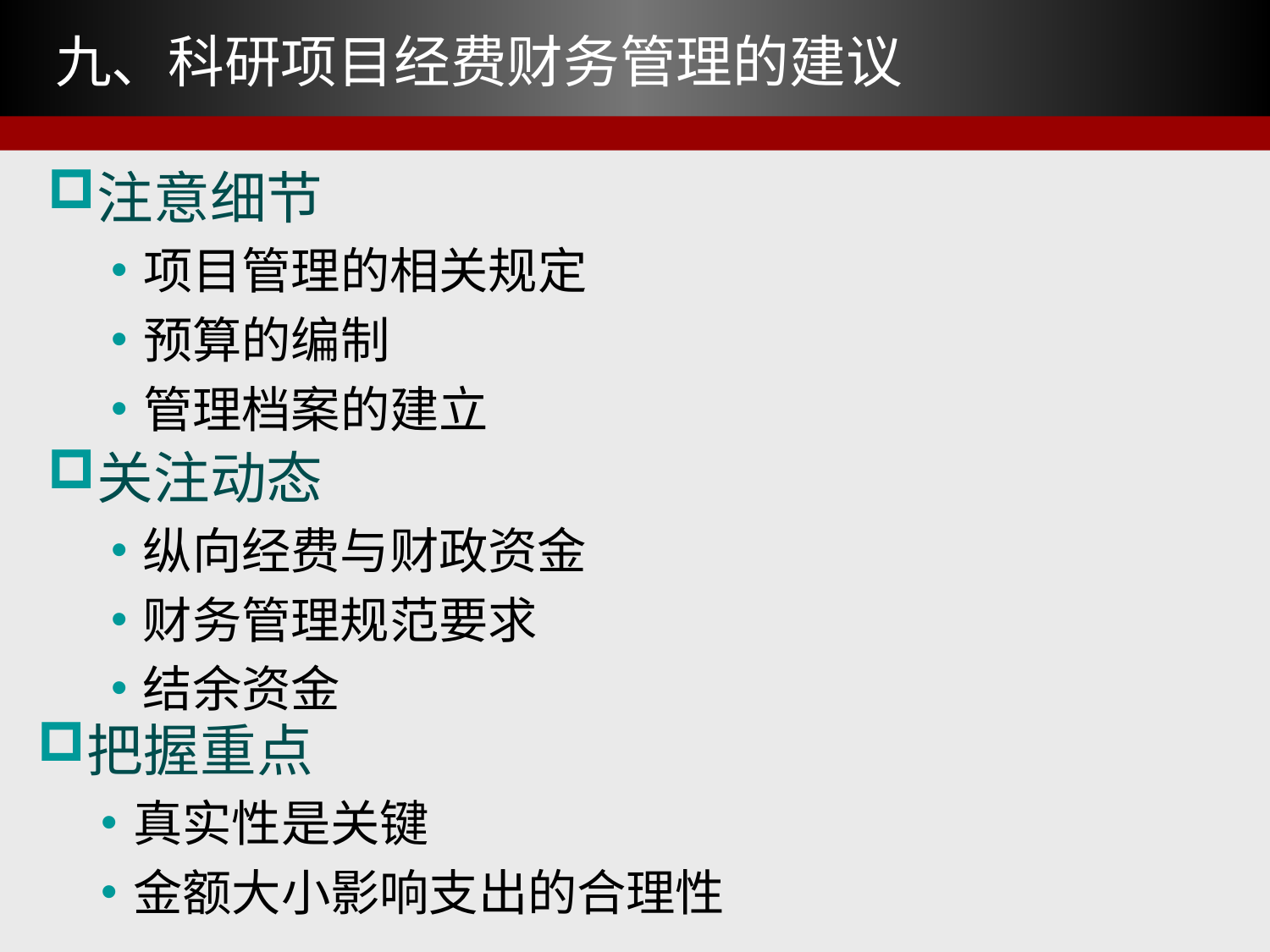

# 九、科研项目经费财务管理的建议
注意细节
项目管理的相关规定
预算的编制
管理档案的建立
关注动态
纵向经费与财政资金
财务管理规范要求
结余资金

把握重点
真实性是关键
金额大小影响支出的合理性